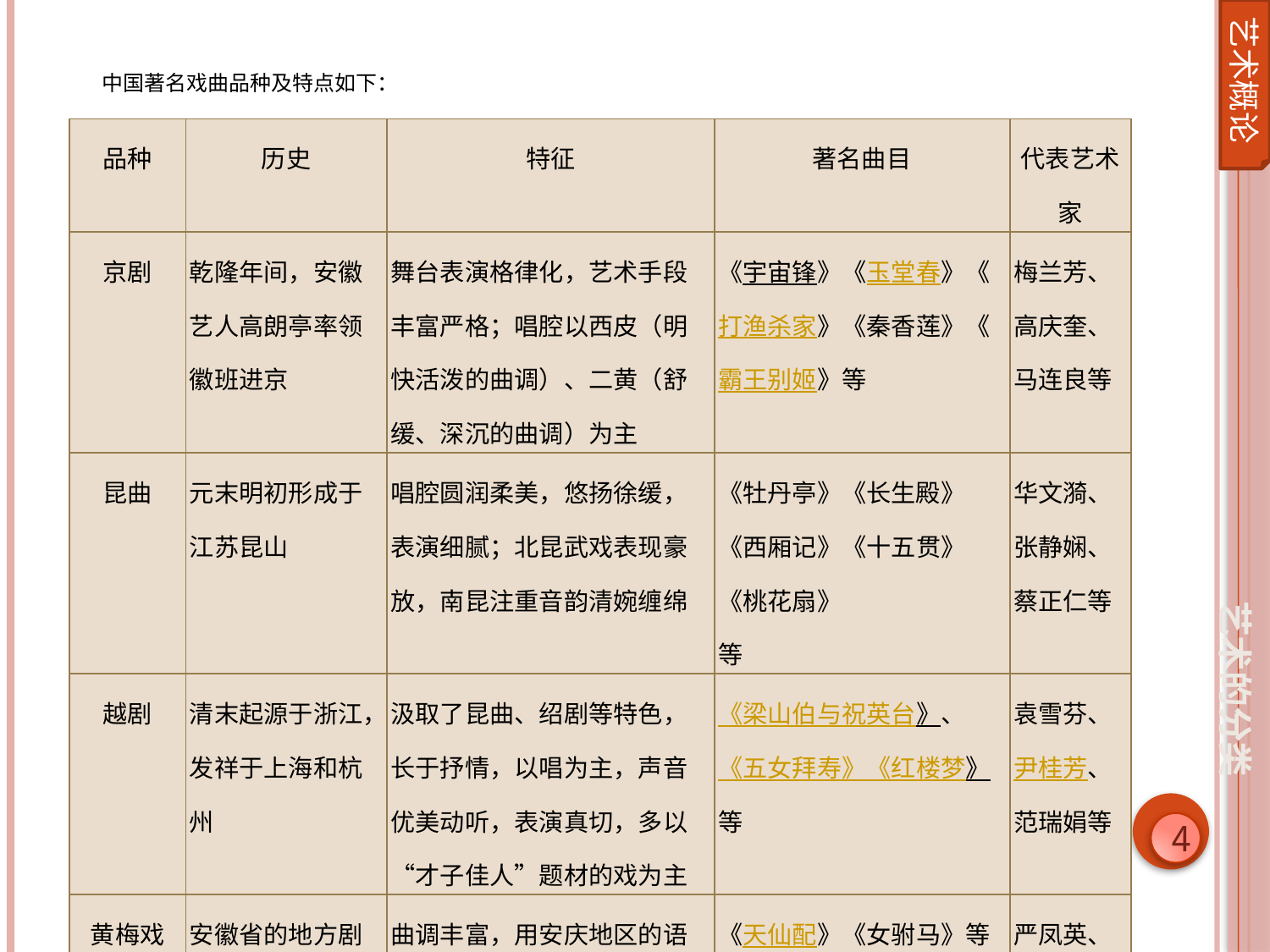

艺术概论
中国著名戏曲品种及特点如下：
| 品种 | 历史 | 特征 | 著名曲目 | 代表艺术家 |
| --- | --- | --- | --- | --- |
| 京剧 | 乾隆年间，安徽艺人高朗亭率领徽班进京 | 舞台表演格律化，艺术手段丰富严格；唱腔以西皮（明快活泼的曲调）、二黄（舒缓、深沉的曲调）为主 | 《宇宙锋》《玉堂春》《打渔杀家》《秦香莲》《霸王别姬》等 | 梅兰芳、高庆奎、马连良等 |
| 昆曲 | 元末明初形成于江苏昆山 | 唱腔圆润柔美，悠扬徐缓，表演细腻；北昆武戏表现豪放，南昆注重音韵清婉缠绵 | 《牡丹亭》《长生殿》《西厢记》《十五贯》《桃花扇》 等 | 华文漪、张静娴、蔡正仁等 |
| 越剧 | 清末起源于浙江，发祥于上海和杭州 | 汲取了昆曲、绍剧等特色，长于抒情，以唱为主，声音优美动听，表演真切，多以“才子佳人”题材的戏为主 | 《梁山伯与祝英台》、 《五女拜寿》《红楼梦》等 | 袁雪芬、尹桂芳、范瑞娟等 |
| 黄梅戏 | 安徽省的地方剧种，源于湖北省梅县的“采茶调” | 曲调丰富，用安庆地区的语言演唱，字音清晰 | 《天仙配》《女驸马》等 | 严凤英、王少舫、黄宗毅等 |
艺术的分类
4